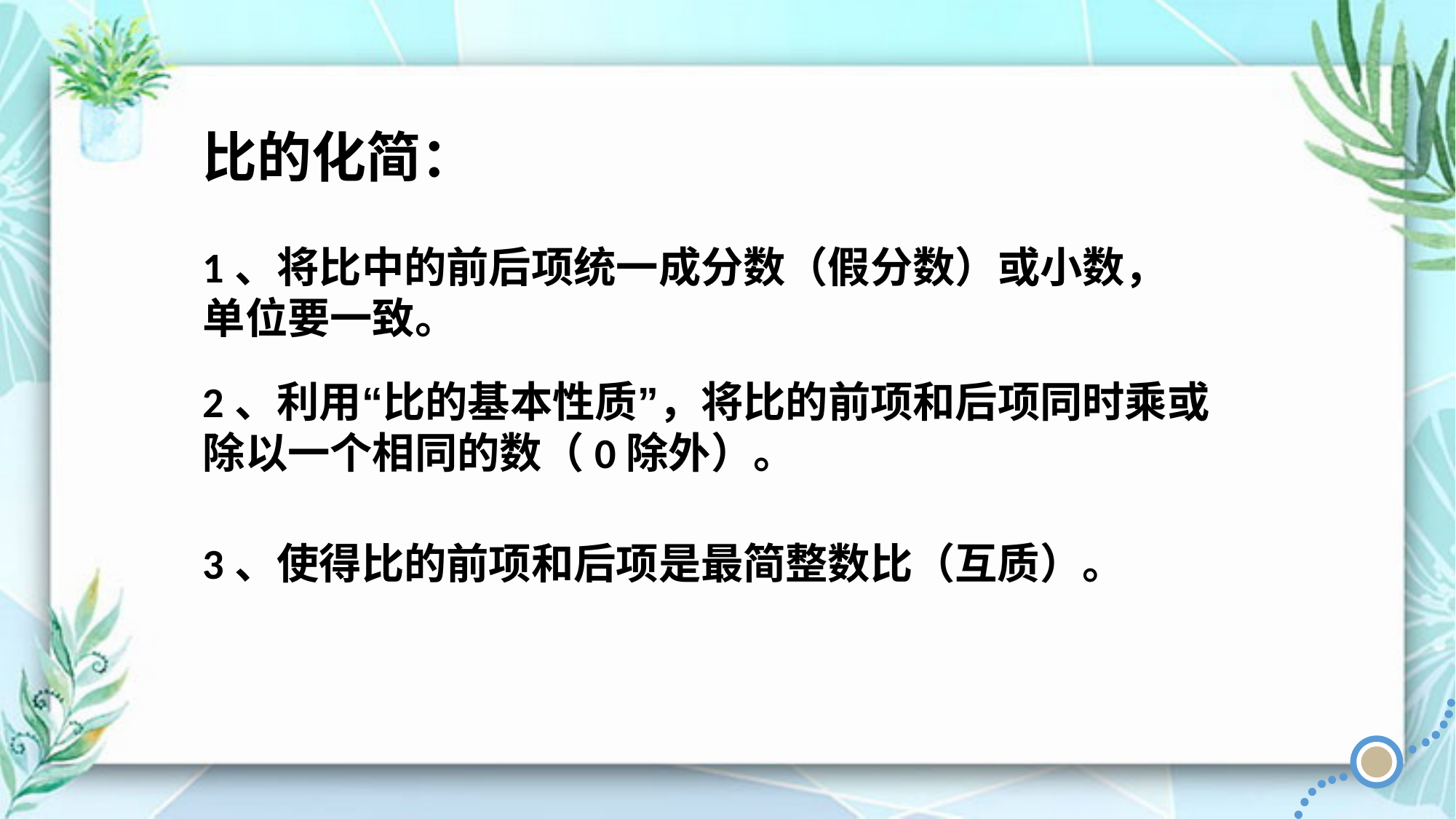

比的化简：
1、将比中的前后项统一成分数（假分数）或小数，单位要一致。
2、利用“比的基本性质”，将比的前项和后项同时乘或除以一个相同的数（0除外）。
3、使得比的前项和后项是最简整数比（互质）。